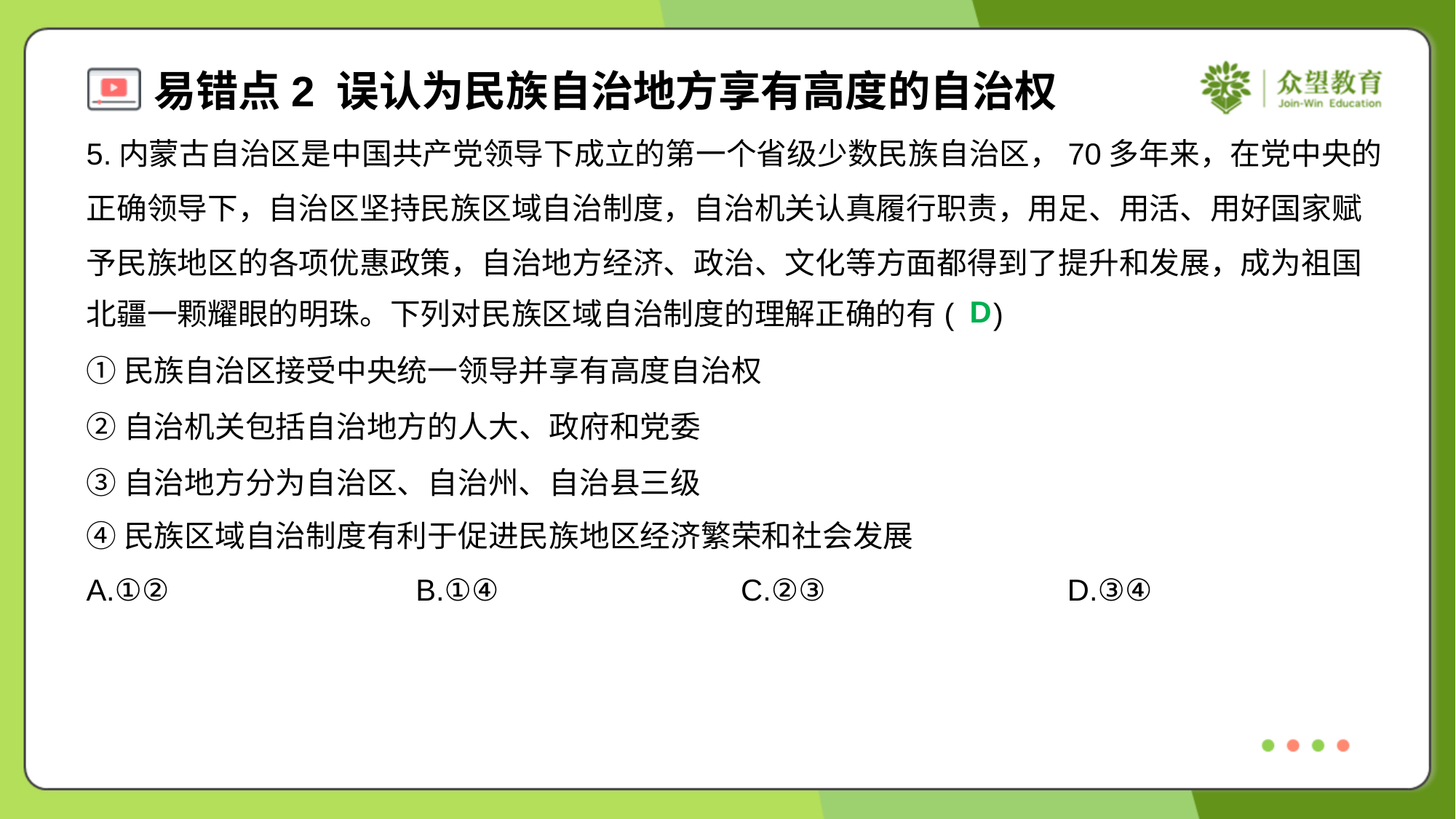

5.内蒙古自治区是中国共产党领导下成立的第一个省级少数民族自治区，70多年来，在党中央的
正确领导下，自治区坚持民族区域自治制度，自治机关认真履行职责，用足、用活、用好国家赋
予民族地区的各项优惠政策，自治地方经济、政治、文化等方面都得到了提升和发展，成为祖国
北疆一颗耀眼的明珠。下列对民族区域自治制度的理解正确的有(     )
D
①民族自治区接受中央统一领导并享有高度自治权
②自治机关包括自治地方的人大、政府和党委
③自治地方分为自治区、自治州、自治县三级
④民族区域自治制度有利于促进民族地区经济繁荣和社会发展
A.①②	B.①④	C.②③	D.③④